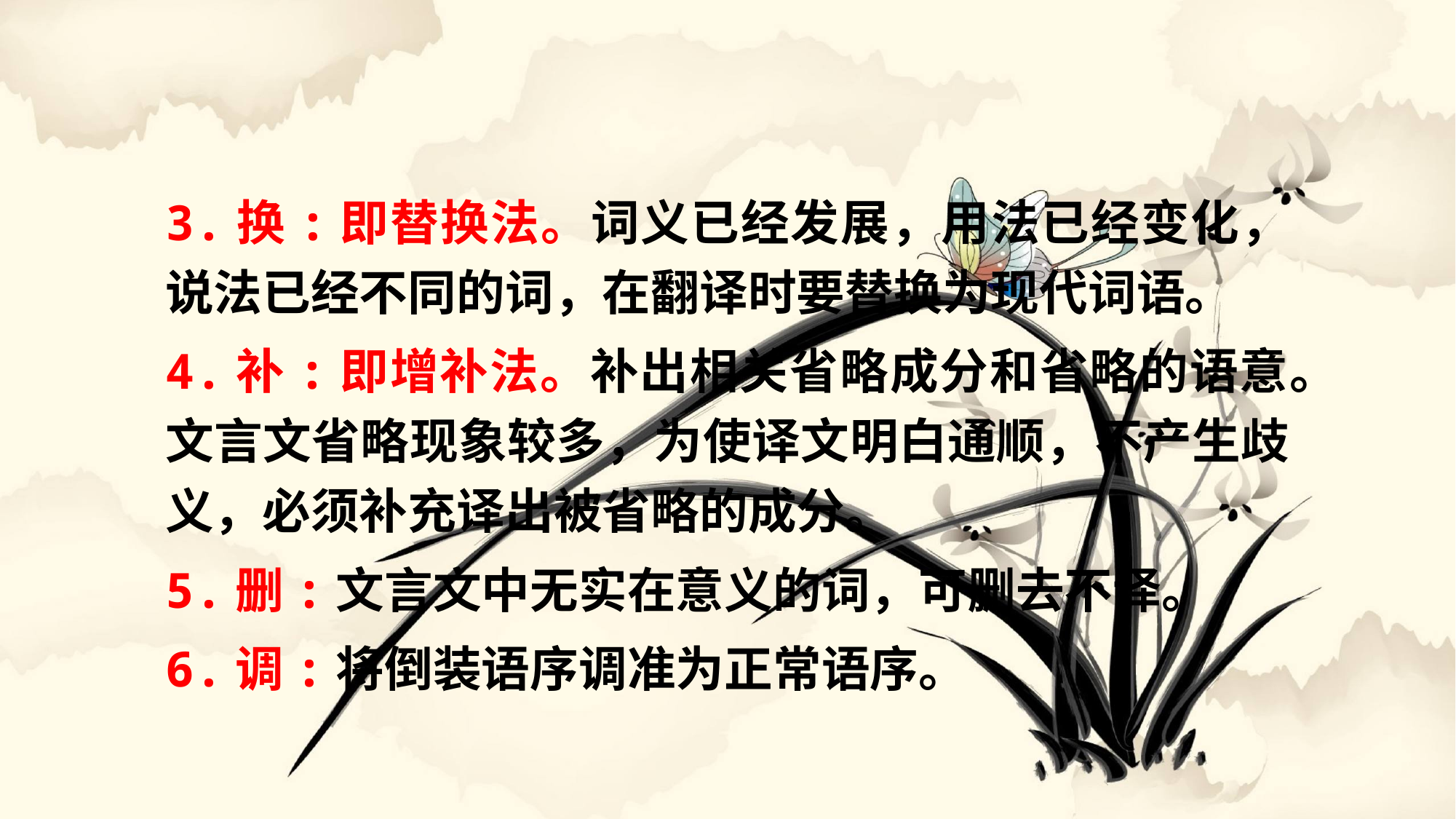

3.换:即替换法。词义已经发展，用法已经变化，说法已经不同的词，在翻译时要替换为现代词语。
4.补:即增补法。补出相关省略成分和省略的语意。文言文省略现象较多，为使译文明白通顺，不产生歧义，必须补充译出被省略的成分。
5.删:文言文中无实在意义的词，可删去不译。
6.调:将倒装语序调准为正常语序。